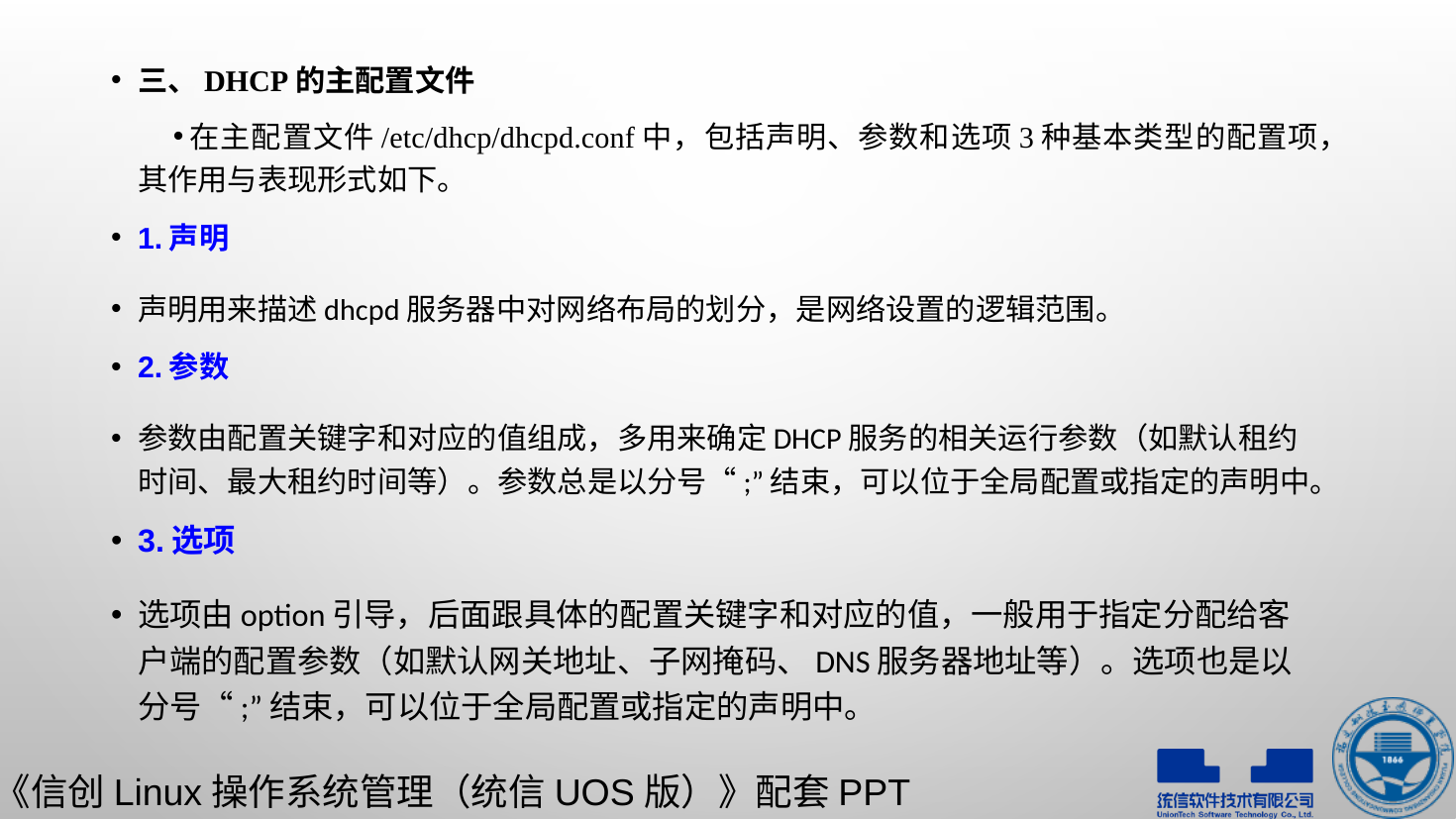

三、DHCP的主配置文件
在主配置文件/etc/dhcp/dhcpd.conf中，包括声明、参数和选项3种基本类型的配置项，其作用与表现形式如下。
1.声明
声明用来描述dhcpd服务器中对网络布局的划分，是网络设置的逻辑范围。
2.参数
参数由配置关键字和对应的值组成，多用来确定DHCP服务的相关运行参数（如默认租约时间、最大租约时间等）。参数总是以分号“;”结束，可以位于全局配置或指定的声明中。
3.选项
选项由option引导，后面跟具体的配置关键字和对应的值，一般用于指定分配给客户端的配置参数（如默认网关地址、子网掩码、DNS服务器地址等）。选项也是以分号“;”结束，可以位于全局配置或指定的声明中。